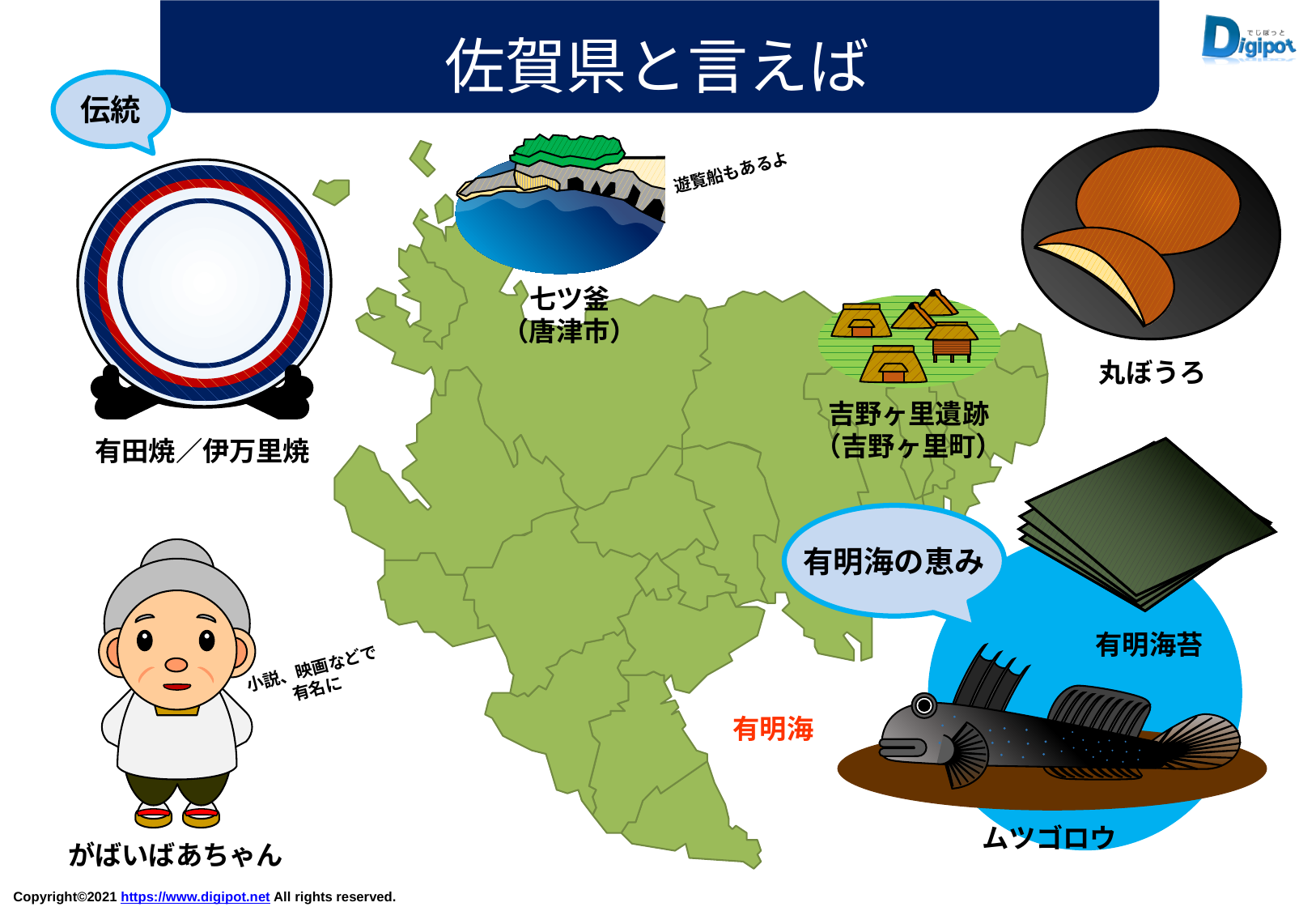

佐賀県と言えば
伝統

遊覧船もあるよ

七ツ釜
（唐津市）

丸ぼうろ
吉野ヶ里遺跡
（吉野ヶ里町）
有田焼／伊万里焼

有明海の恵み

有明海苔

小説、映画などで
有名に
有明海
ムツゴロウ
がばいばあちゃん